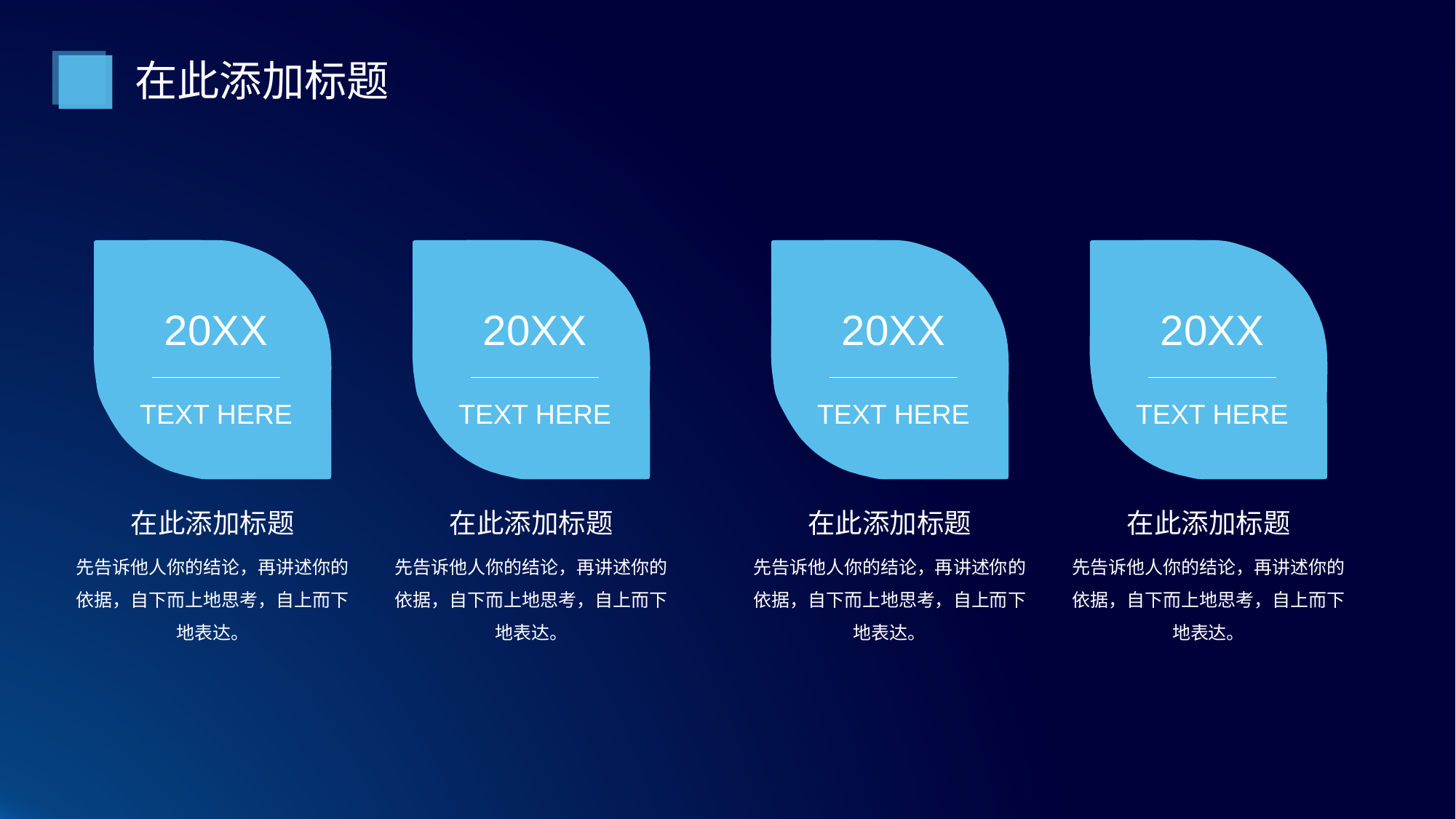

在此添加标题

20XX
20XX
20XX
20XX
TEXT HERE
TEXT HERE
TEXT HERE
TEXT HERE
在此添加标题
在此添加标题
在此添加标题
在此添加标题
先告诉他人你的结论，再讲述你的依据，自下而上地思考，自上而下地表达。
先告诉他人你的结论，再讲述你的依据，自下而上地思考，自上而下地表达。
先告诉他人你的结论，再讲述你的依据，自下而上地思考，自上而下地表达。
先告诉他人你的结论，再讲述你的依据，自下而上地思考，自上而下地表达。